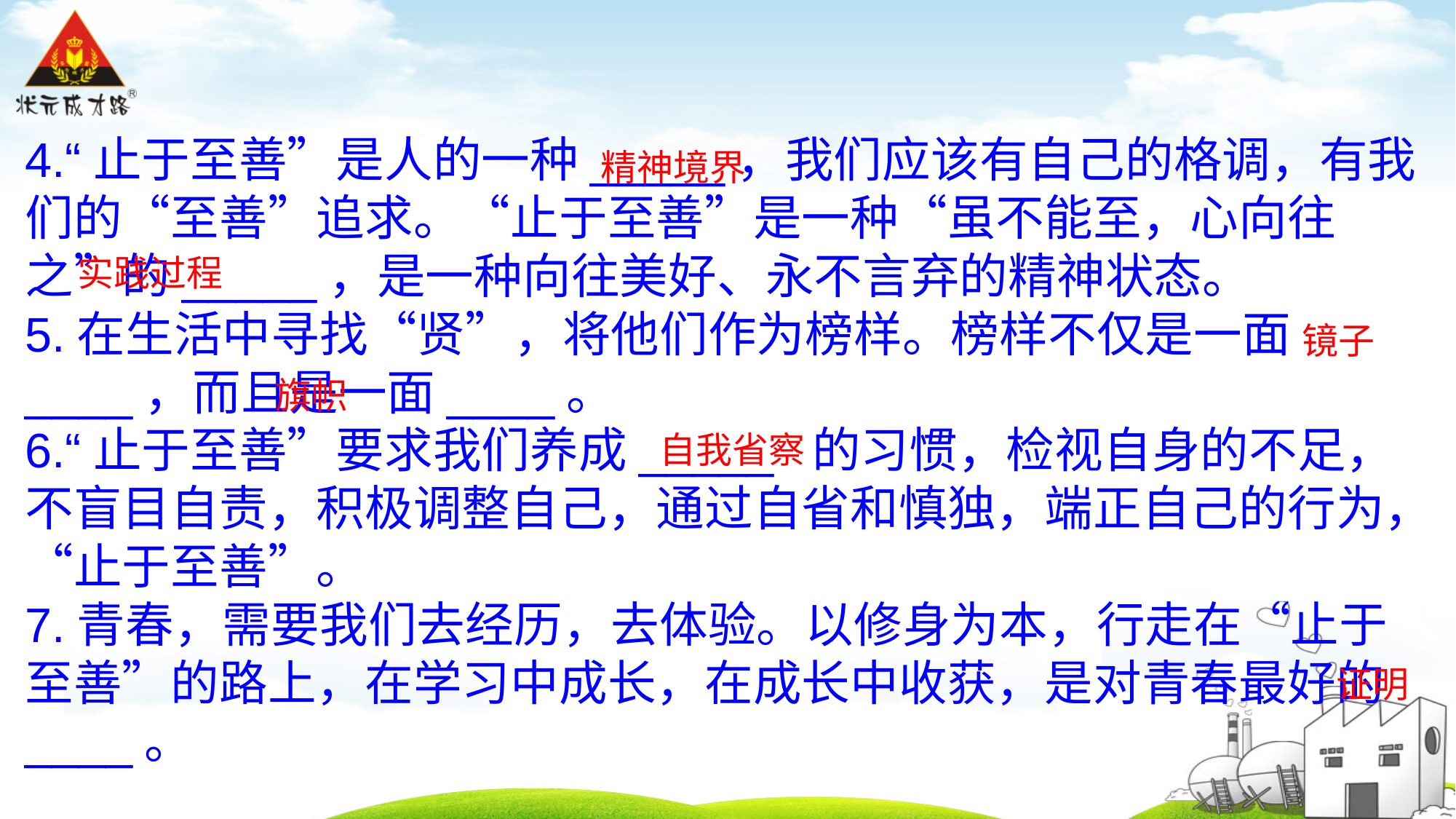

4.“止于至善”是人的一种_____，我们应该有自己的格调，有我们的“至善”追求。“止于至善”是一种“虽不能至，心向往之”的_____，是一种向往美好、永不言弃的精神状态。
5.在生活中寻找“贤”，将他们作为榜样。榜样不仅是一面____，而且是一面____。
6.“止于至善”要求我们养成_____  的习惯，检视自身的不足，不盲目自责，积极调整自己，通过自省和慎独，端正自己的行为，“止于至善”。
7.青春，需要我们去经历，去体验。以修身为本，行走在“止于至善”的路上，在学习中成长，在成长中收获，是对青春最好的____。
精神境界
实践过程
镜子
旗帜
自我省察
证明